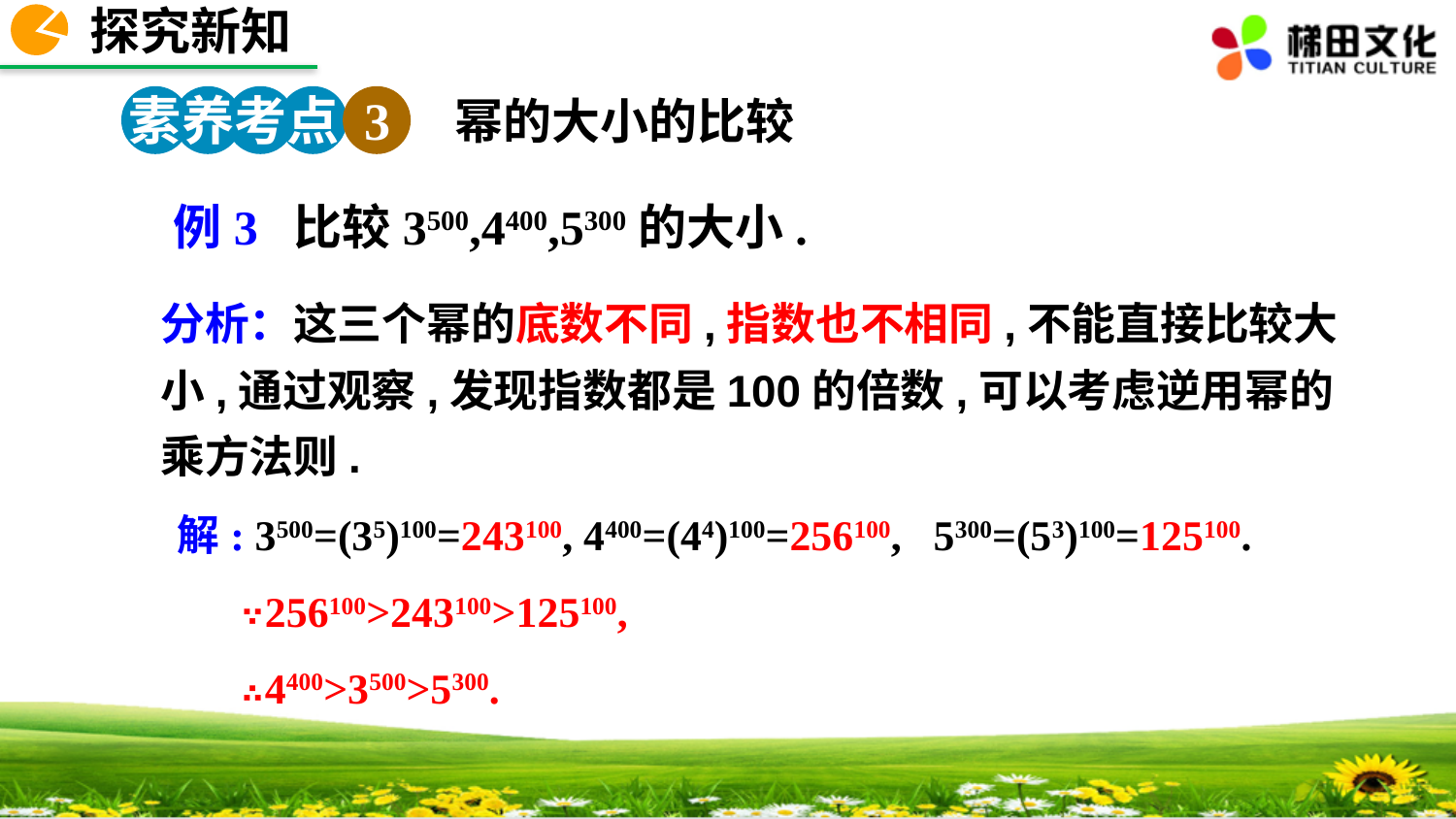

探究新知

素养考点 3

幂的大小的比较
例3  比较3500,4400,5300的大小.
分析：这三个幂的底数不同,指数也不相同,不能直接比较大小,通过观察,发现指数都是100的倍数,可以考虑逆用幂的乘方法则.
解: 3500=(35)100=243100, 4400=(44)100=256100,   5300=(53)100=125100.
      ∵256100>243100>125100,
      ∴4400>3500>5300.